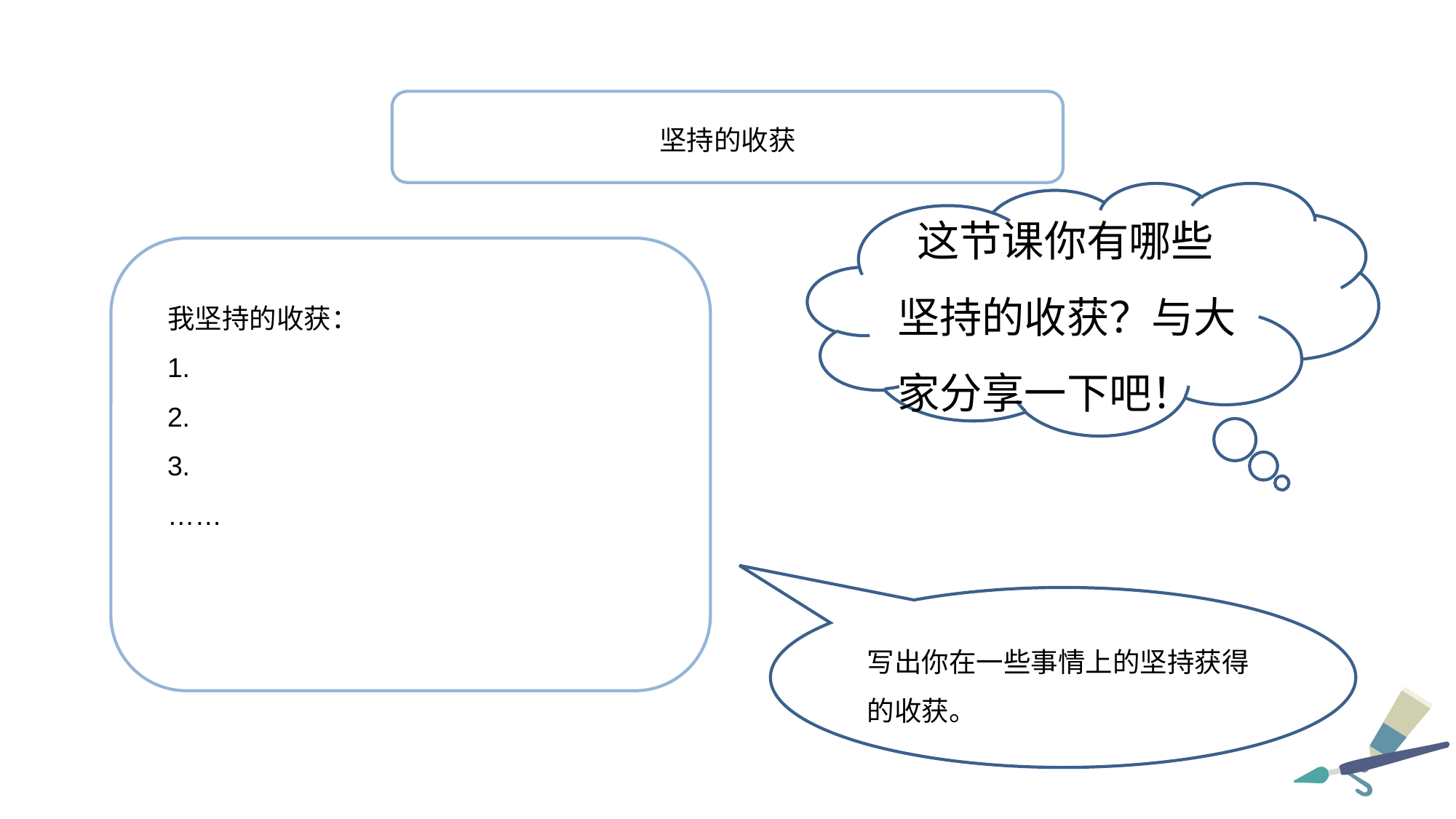

坚持的收获
 这节课你有哪些坚持的收获？与大家分享一下吧！

我坚持的收获：
1.
2.
3.
……
写出你在一些事情上的坚持获得的收获。